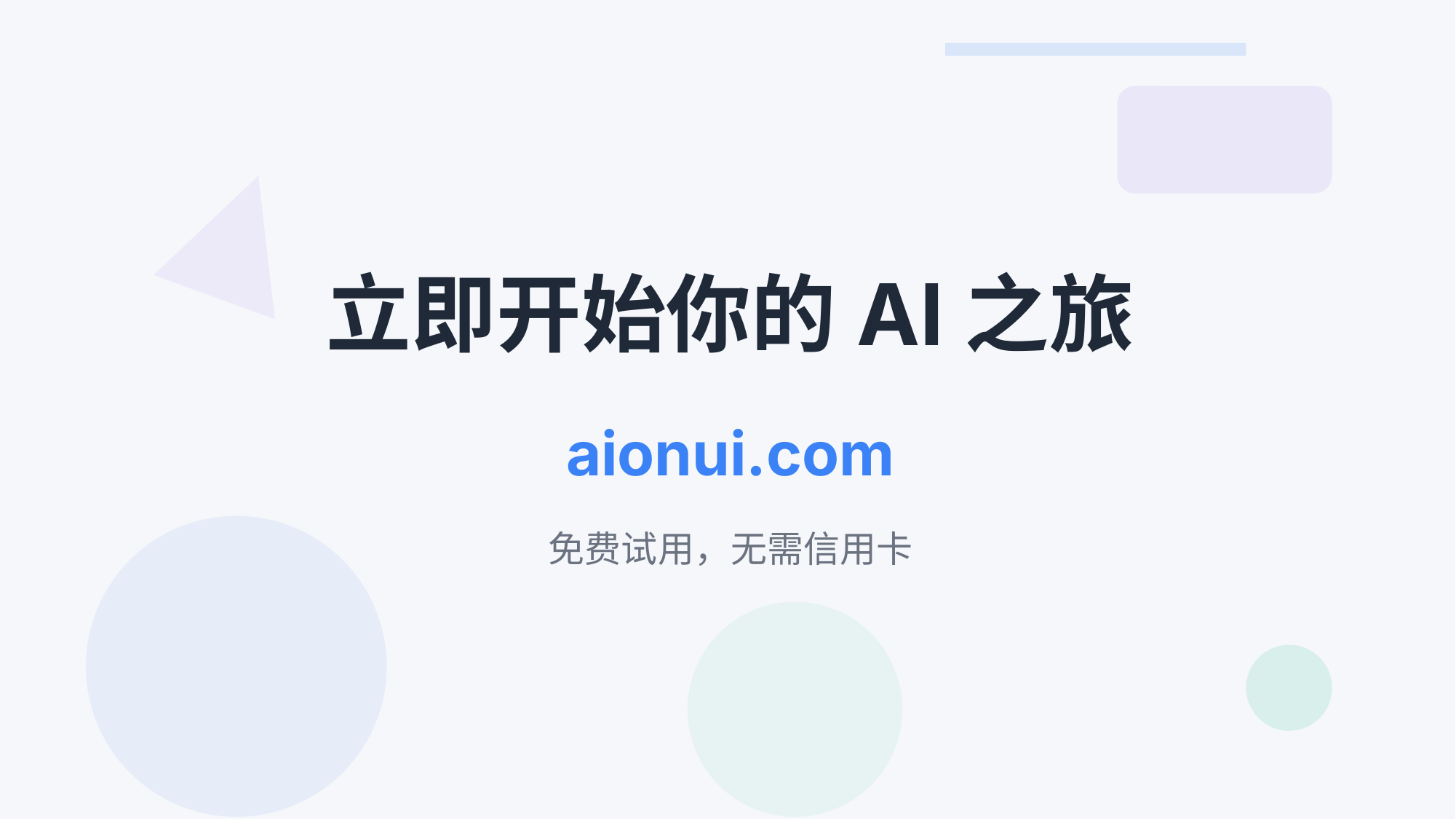

AionUI

让AI触手可及

人人都能使用的AI交互平台

立即开始你的AI之旅

aionui.com

免费试用，无需信用卡